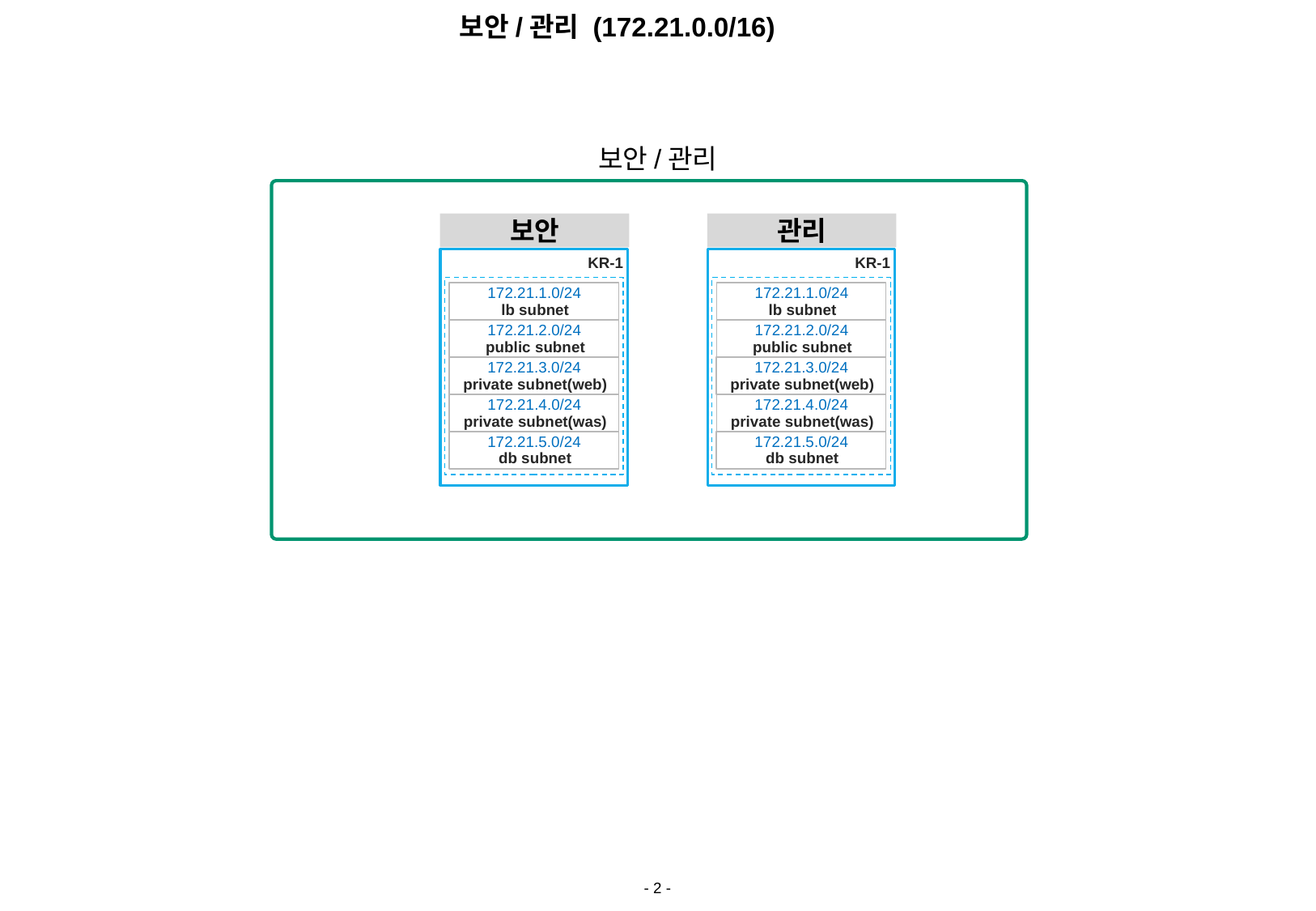

보안/관리 (172.21.0.0/16)
보안/관리

보안
KR-1

172.21.1.0/24

lb subnet

172.21.2.0/24

public subnet
172.21.3.0/24

private subnet(web)
172.21.4.0/24

private subnet(was)
172.21.5.0/24

db subnet
관리
KR-1

172.21.1.0/24

lb subnet

172.21.2.0/24

public subnet
172.21.3.0/24

private subnet(web)
172.21.4.0/24

private subnet(was)
172.21.5.0/24

db subnet